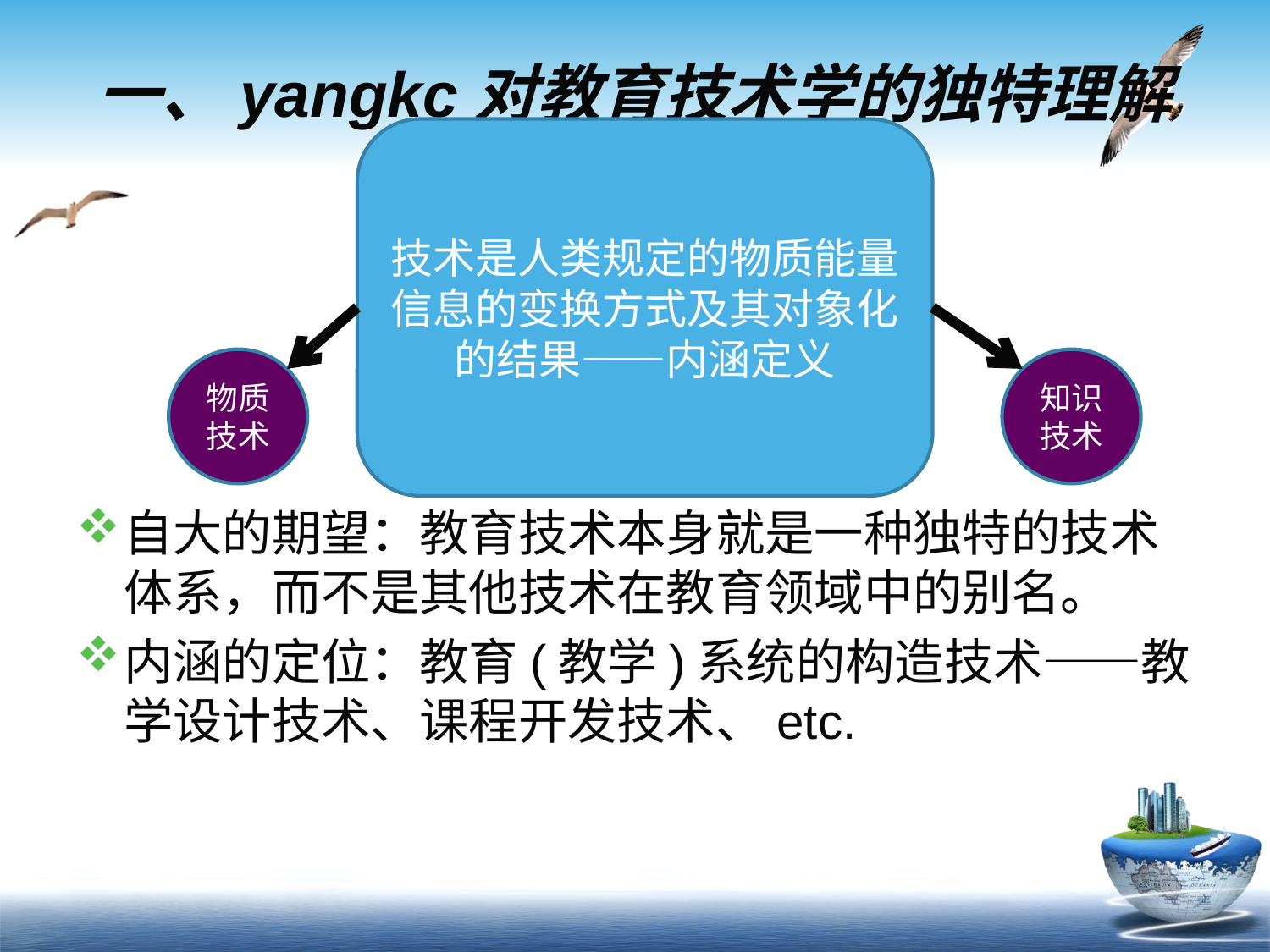

# 一、yangkc对教育技术学的独特理解
技术是人类规定的物质能量信息的变换方式及其对象化的结果——内涵定义
物质技术
知识技术
技术
知识论
工具论
总和说
活动论
自大的期望：教育技术本身就是一种独特的技术体系，而不是其他技术在教育领域中的别名。
内涵的定位：教育(教学)系统的构造技术——教学设计技术、课程开发技术、etc.